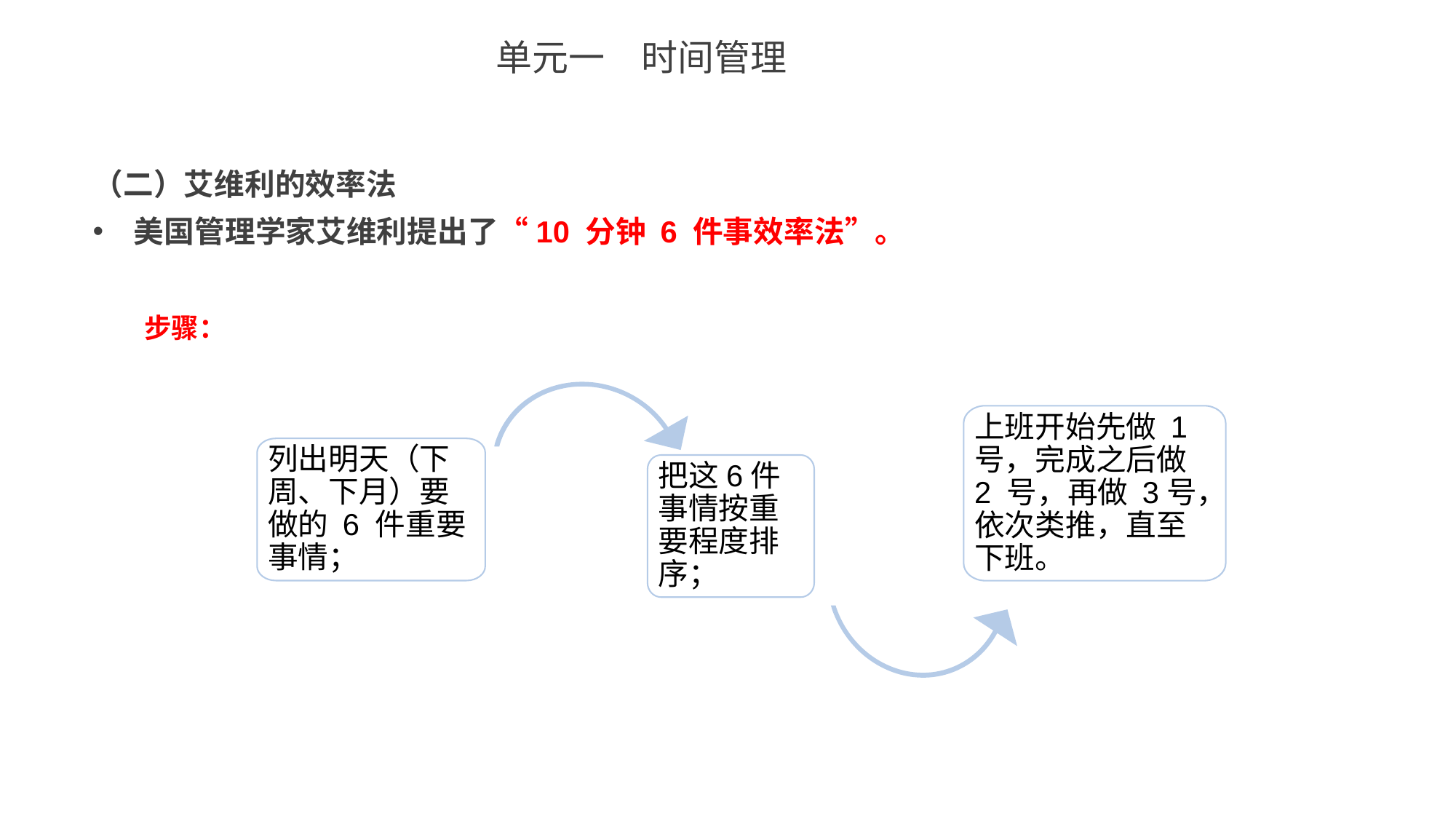

单元一　时间管理
（二）艾维利的效率法
美国管理学家艾维利提出了“10 分钟 6 件事效率法”。
步骤：

上班开始先做 1 号，完成之后做 2 号，再做 3号，依次类推，直至下班。
列出明天（下周、下月）要做的 6 件重要事情；
把这6件事情按重要程度排序；